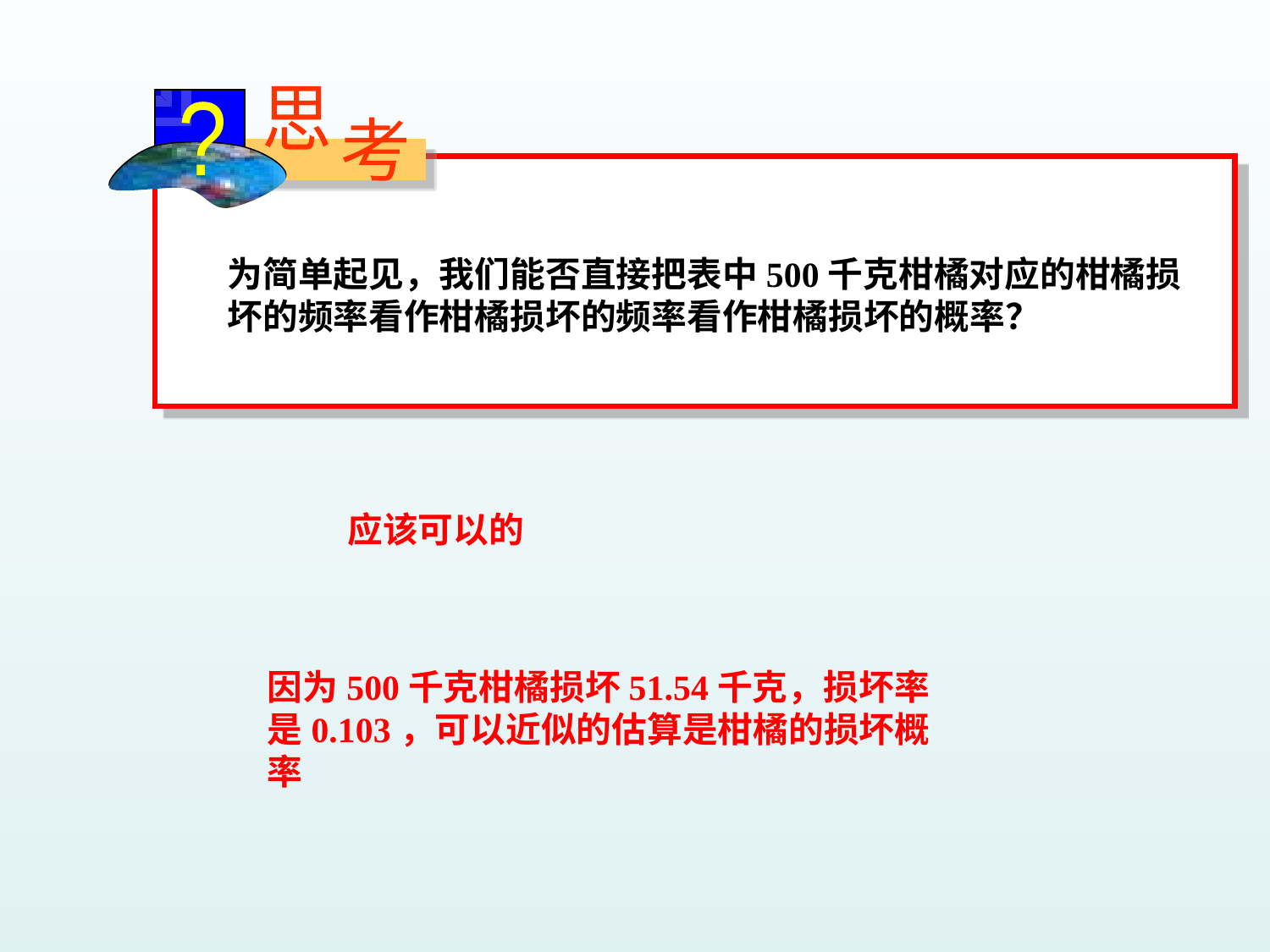

思

?
考

为简单起见，我们能否直接把表中500千克柑橘对应的柑橘损坏的频率看作柑橘损坏的频率看作柑橘损坏的概率？
应该可以的
因为500千克柑橘损坏51.54千克，损坏率是0.103，可以近似的估算是柑橘的损坏概率